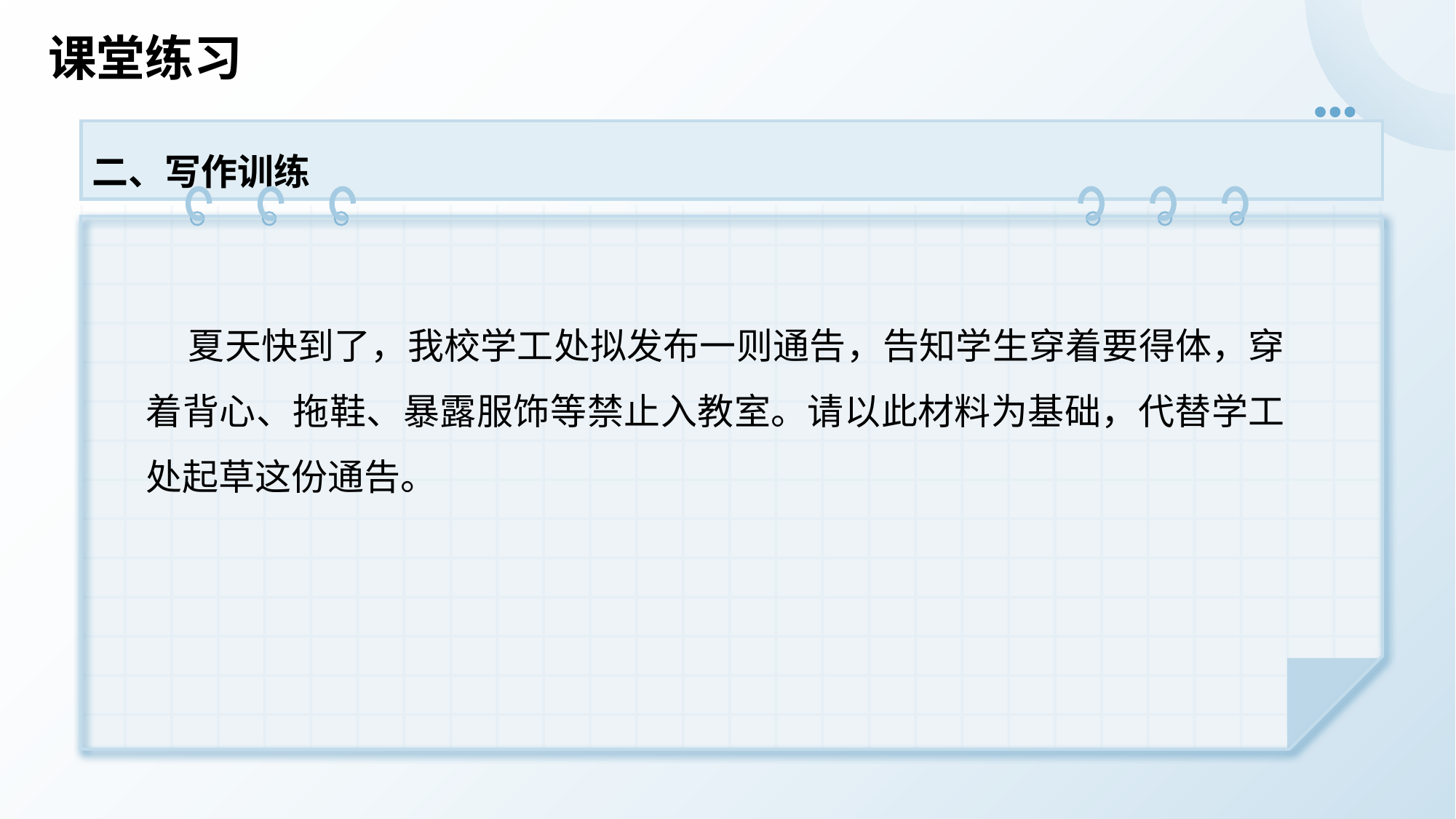

# 课堂练习
二、写作训练

    夏天快到了，我校学工处拟发布一则通告，告知学生穿着要得体，穿着背心、拖鞋、暴露服饰等禁止入教室。请以此材料为基础，代替学工处起草这份通告。